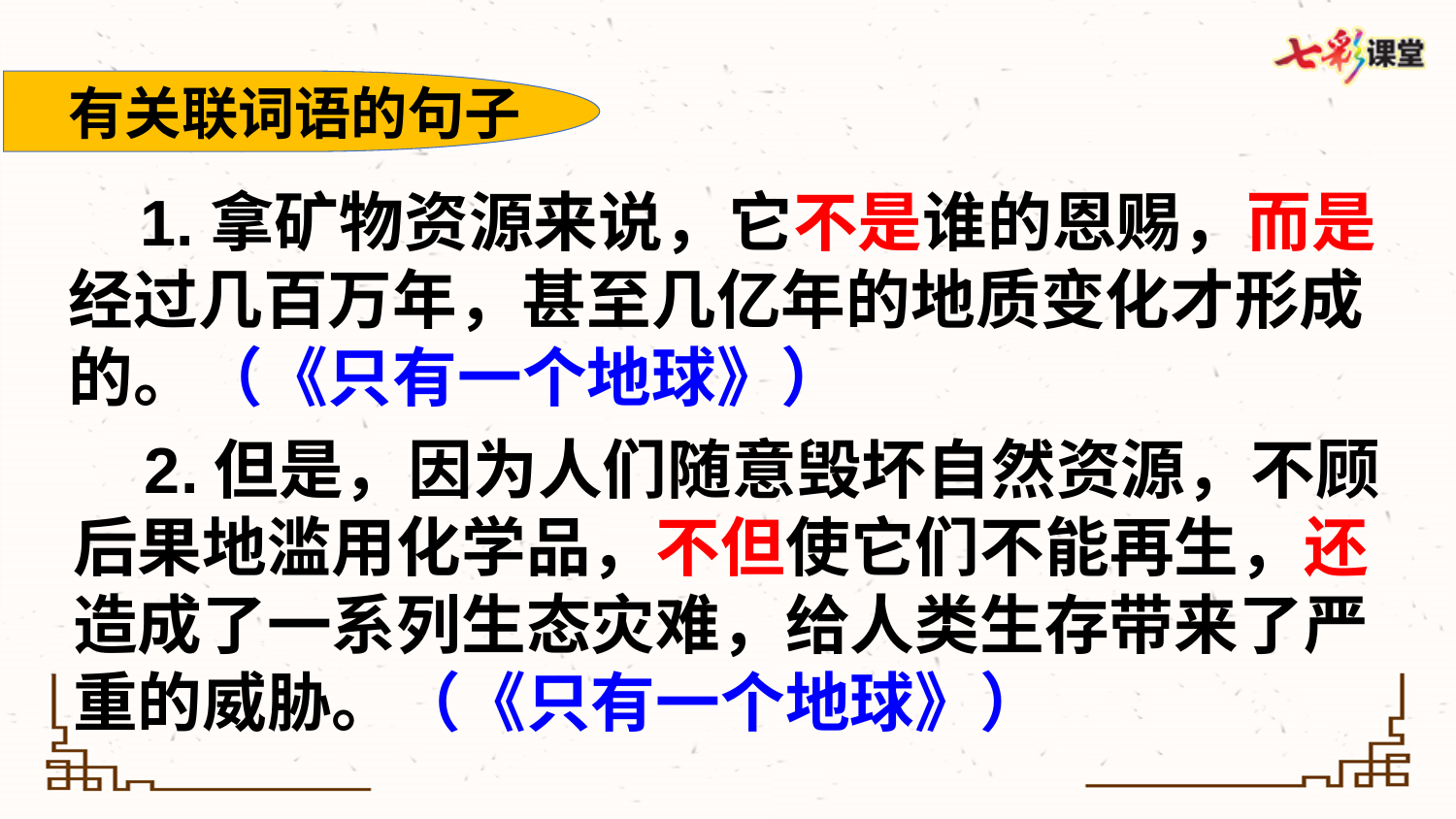

有关联词语的句子
    1.拿矿物资源来说，它不是谁的恩赐，而是经过几百万年，甚至几亿年的地质变化才形成的。（《只有一个地球》）
    2.但是，因为人们随意毁坏自然资源，不顾后果地滥用化学品，不但使它们不能再生，还造成了一系列生态灾难，给人类生存带来了严重的威胁。（《只有一个地球》）